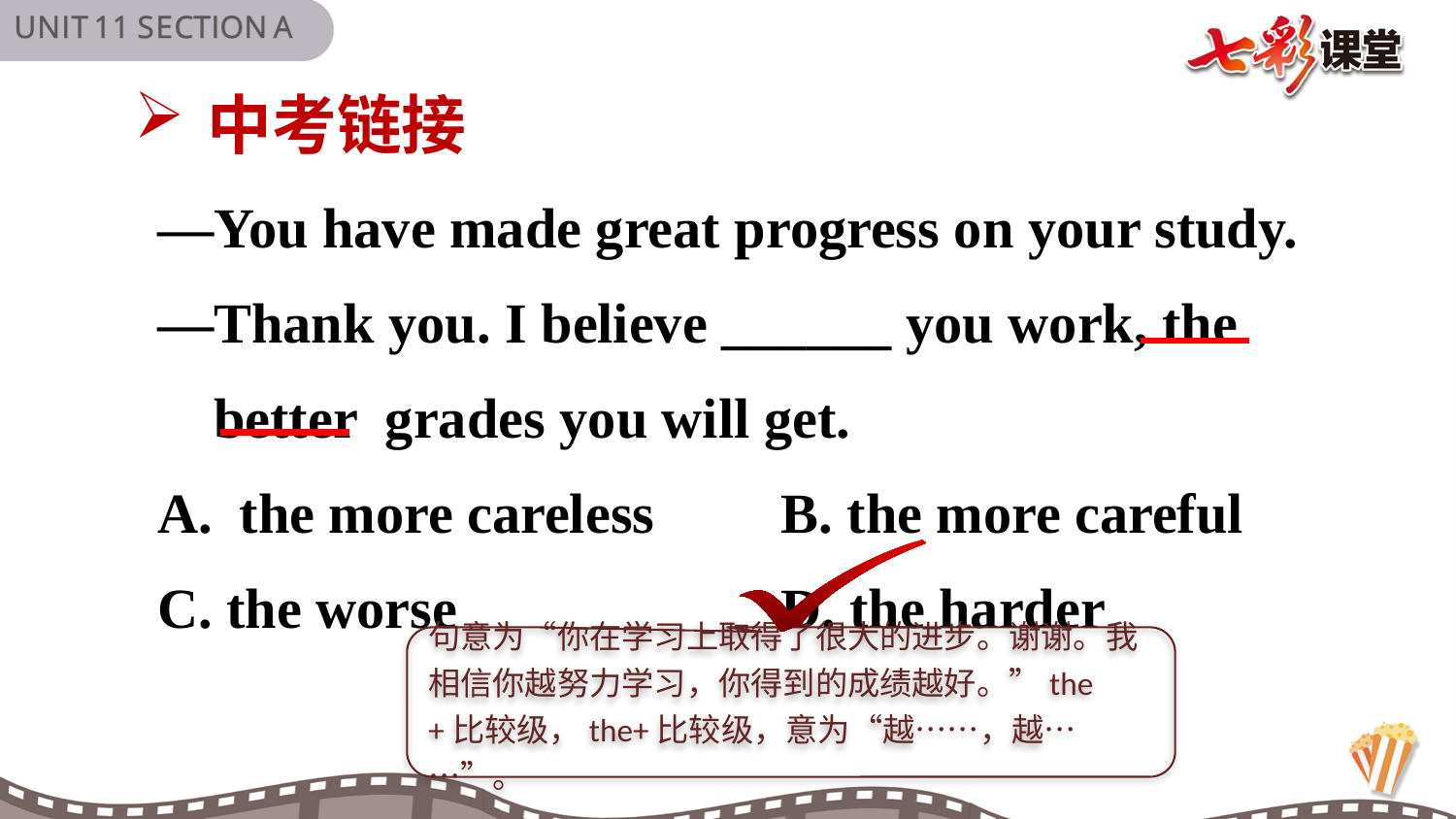

中考链接
—You have made great progress on your study.
—Thank you. I believe ______ you work, the
    better  grades you will get.
the more careless         B. the more careful
C. the worse                       D. the harder

句意为“你在学习上取得了很大的进步。谢谢。我相信你越努力学习，你得到的成绩越好。”the +比较级，the+比较级，意为“越……，越……”。